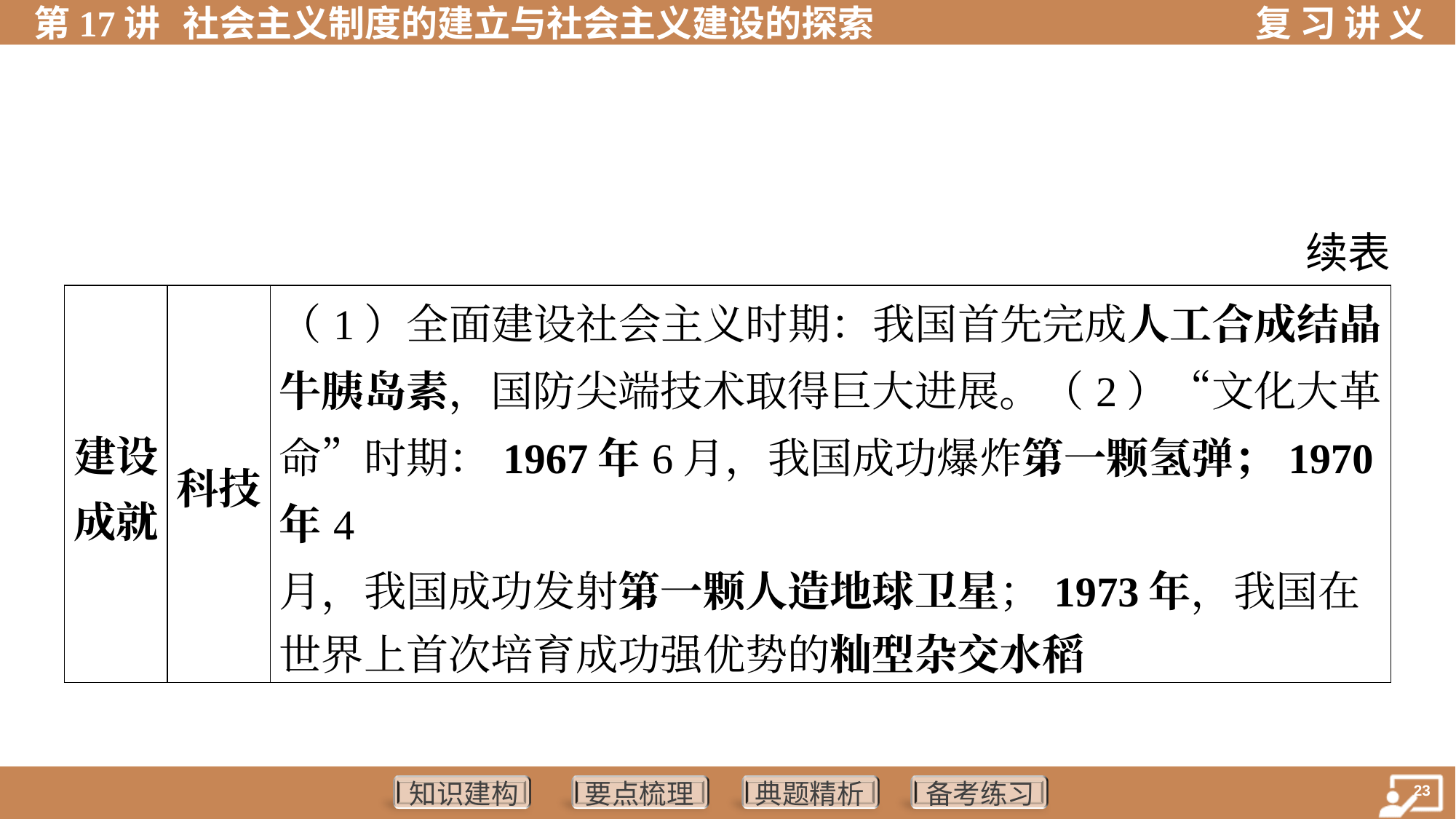

续表
| 建设 成就 | 科技 | （1）全面建设社会主义时期：我国首先完成人工合成结晶 牛胰岛素，国防尖端技术取得巨大进展。（2）“文化大革 命”时期：1967年6月，我国成功爆炸第一颗氢弹；1970年4 月，我国成功发射第一颗人造地球卫星；1973年，我国在 世界上首次培育成功强优势的籼型杂交水稻 |  |
| --- | --- | --- | --- |